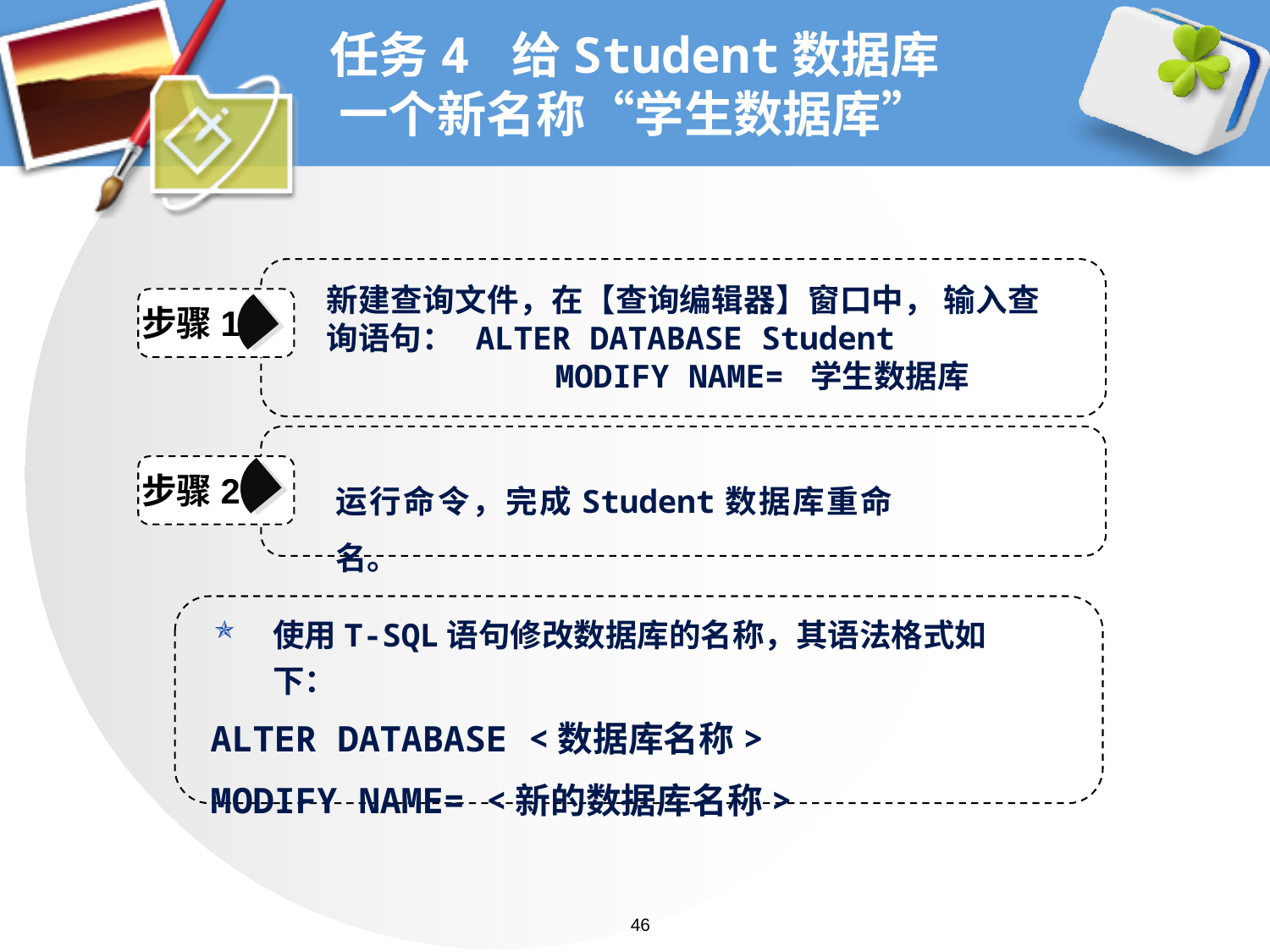

# 任务4 给Student数据库一个新名称“学生数据库”

新建查询文件，在【查询编辑器】窗口中， 输入查询语句：  ALTER DATABASE Student
            MODIFY NAME= 学生数据库

步骤1

运行命令，完成Student数据库重命名。
步骤2

使用T-SQL语句修改数据库的名称，其语法格式如下：
ALTER DATABASE <数据库名称>
MODIFY NAME= <新的数据库名称>
46